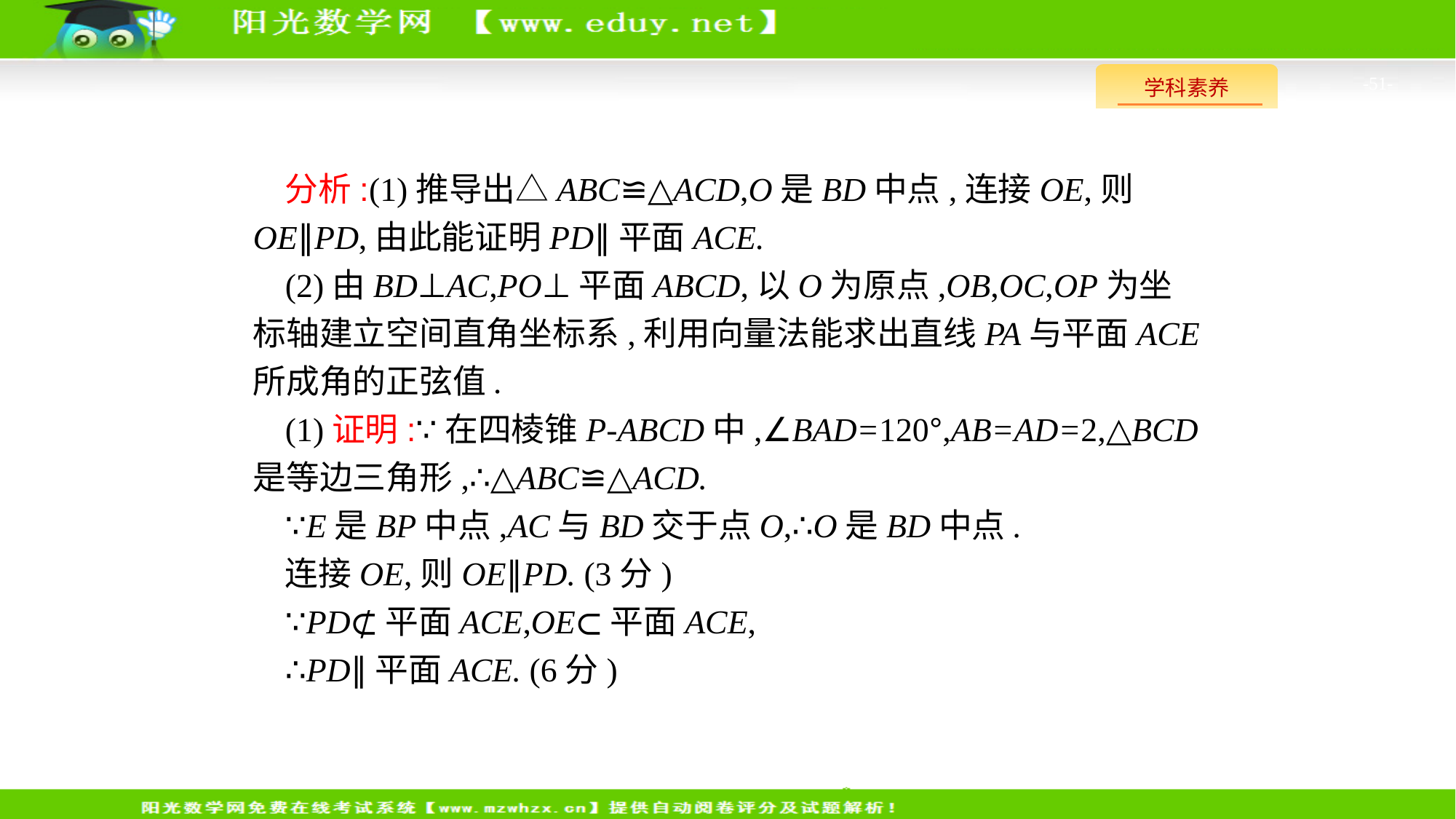

-51-
分析:(1)推导出△ABC≌△ACD,O是BD中点,连接OE,则OE∥PD,由此能证明PD∥平面ACE.
(2)由BD⊥AC,PO⊥平面ABCD,以O为原点,OB,OC,OP为坐标轴建立空间直角坐标系,利用向量法能求出直线PA与平面ACE所成角的正弦值.
(1)证明:∵在四棱锥P-ABCD中,∠BAD=120°,AB=AD=2,△BCD是等边三角形,∴△ABC≌△ACD.
∵E是BP中点,AC与BD交于点O,∴O是BD中点.
连接OE,则OE∥PD. (3分)
∵PD⊄平面ACE,OE⊂平面ACE,
∴PD∥平面ACE. (6分)